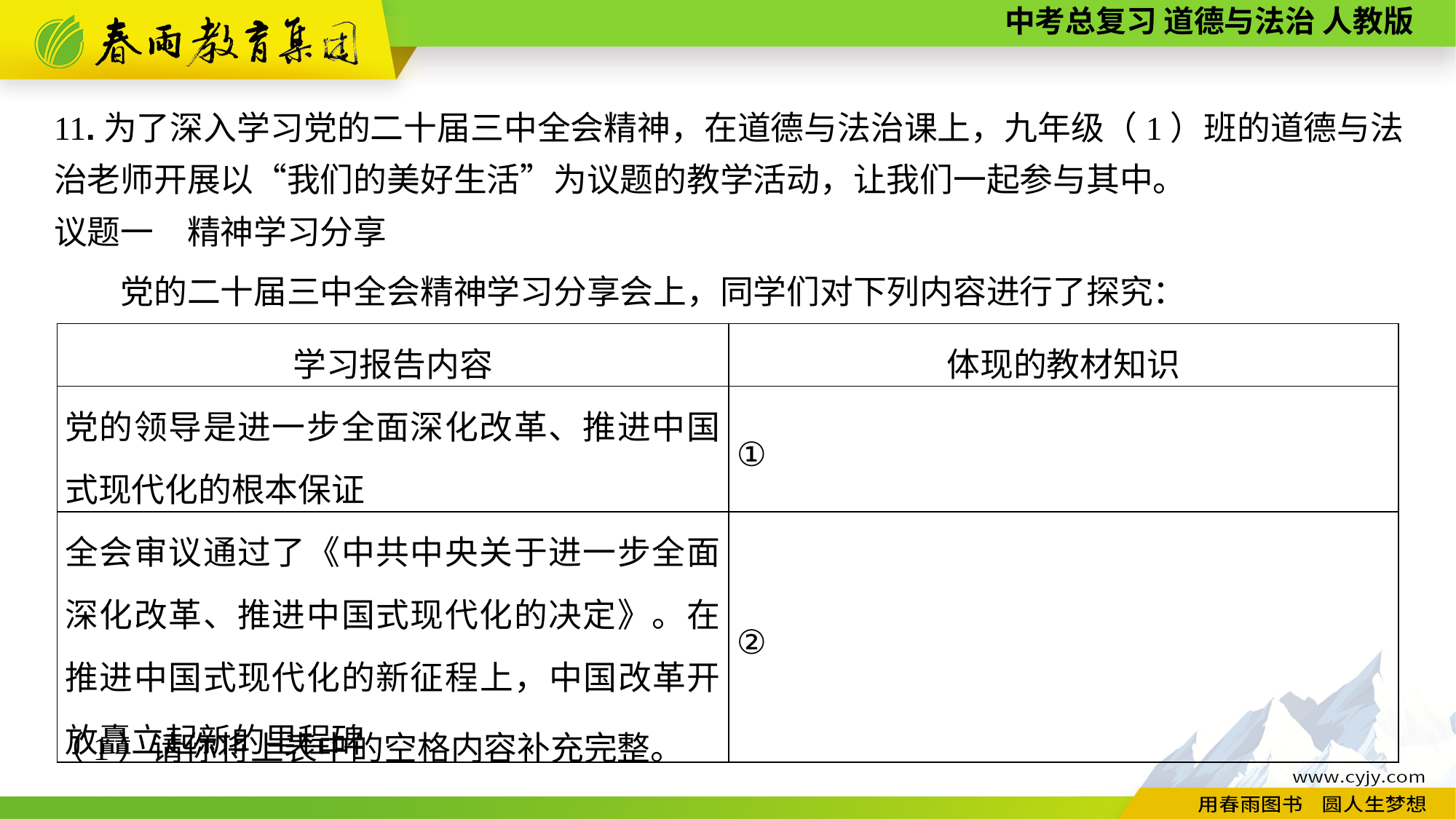

11.为了深入学习党的二十届三中全会精神，在道德与法治课上，九年级（1）班的道德与法治老师开展以“我们的美好生活”为议题的教学活动，让我们一起参与其中。
议题一　精神学习分享
　　党的二十届三中全会精神学习分享会上，同学们对下列内容进行了探究：
| 学习报告内容 | 体现的教材知识 |
| --- | --- |
| 党的领导是进一步全面深化改革、推进中国式现代化的根本保证 | ① |
| 全会审议通过了《中共中央关于进一步全面深化改革、推进中国式现代化的决定》。在推进中国式现代化的新征程上，中国改革开放矗立起新的里程碑 | ② |
（1）请你将上表中的空格内容补充完整。